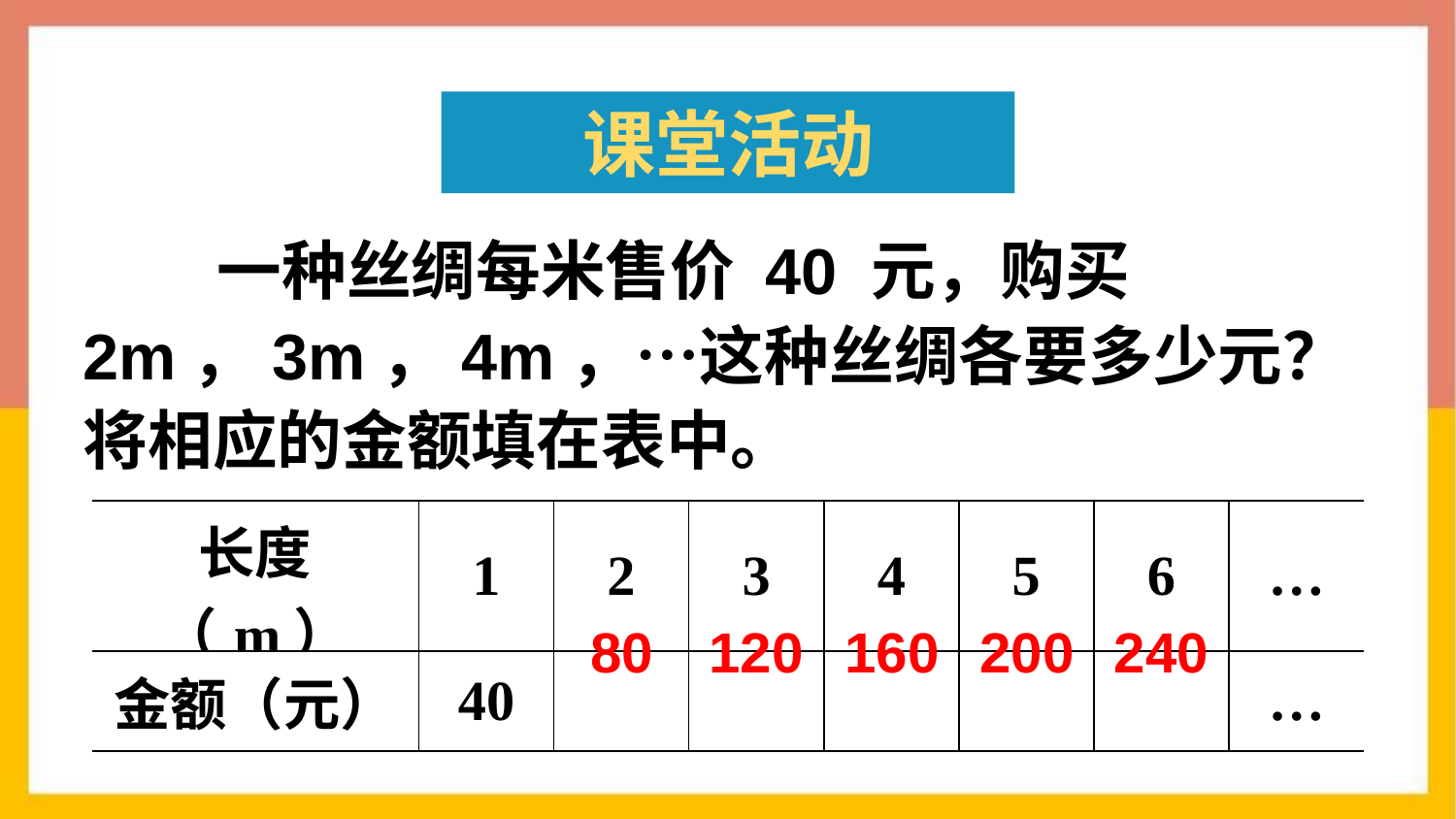

课堂活动
        一种丝绸每米售价 40 元，购买2m，3m，4m，…这种丝绸各要多少元？将相应的金额填在表中。
| 长度（m） | 1 | 2 | 3 | 4 | 5 | 6 | … |
| --- | --- | --- | --- | --- | --- | --- | --- |
| 金额（元） | 40 |  |  |  |  |  | … |
80
120
160
200
240